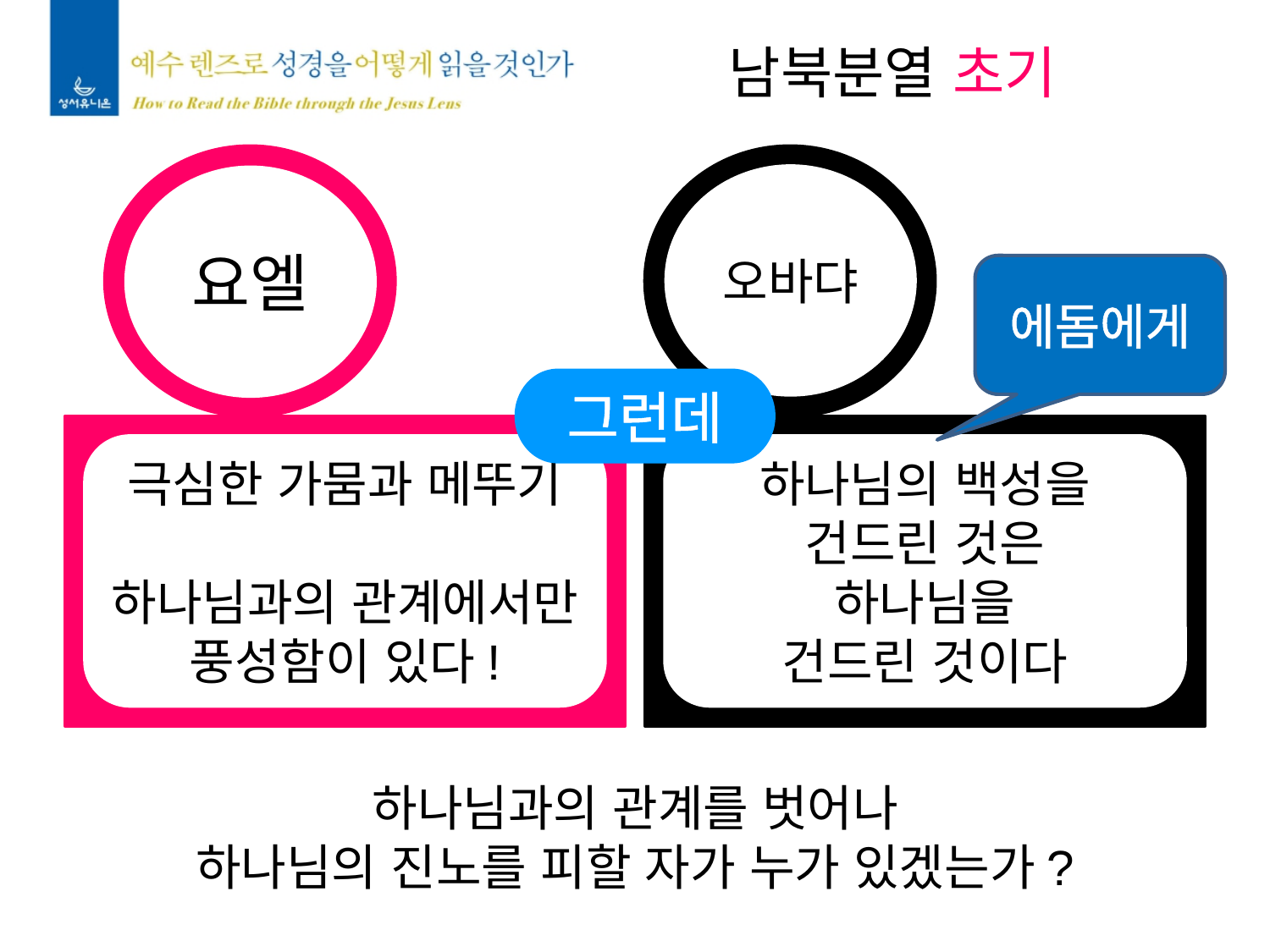

남북분열 초기

오바댜
요엘
에돔에게
그런데

극심한 가뭄과 메뚜기

하나님과의 관계에서만
풍성함이 있다!
하나님의 백성을
건드린 것은
하나님을
건드린 것이다
하나님과의 관계를 벗어나
하나님의 진노를 피할 자가 누가 있겠는가?